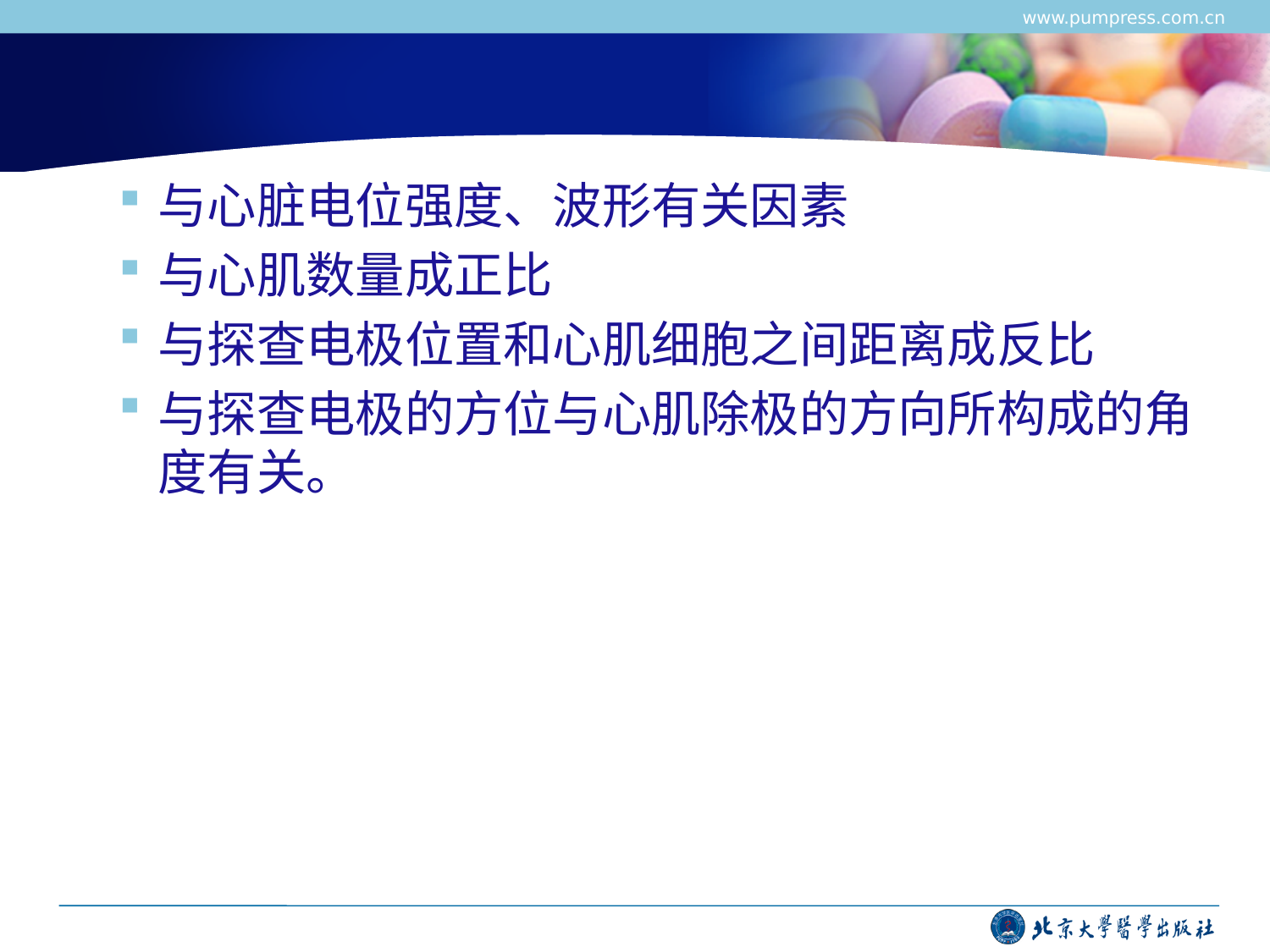

www.pumpress.com.cn
与心脏电位强度、波形有关因素
与心肌数量成正比
与探查电极位置和心肌细胞之间距离成反比
与探查电极的方位与心肌除极的方向所构成的角度有关。